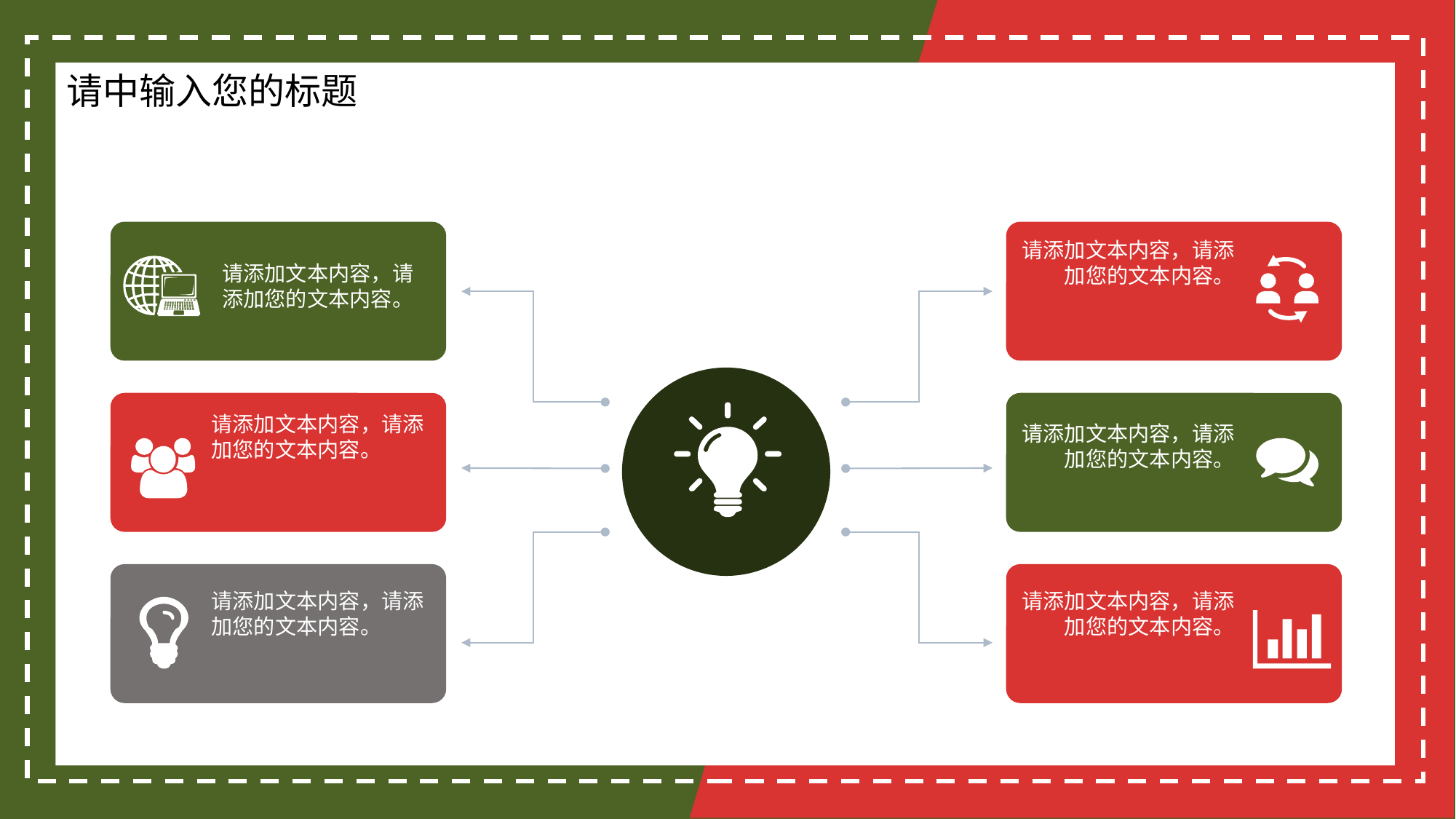

请中输入您的标题

请添加文本内容，请添加您的文本内容。

请添加文本内容，请添加您的文本内容。

请添加文本内容，请添加您的文本内容。

请添加文本内容，请添加您的文本内容。

请添加文本内容，请添加您的文本内容。

请添加文本内容，请添加您的文本内容。